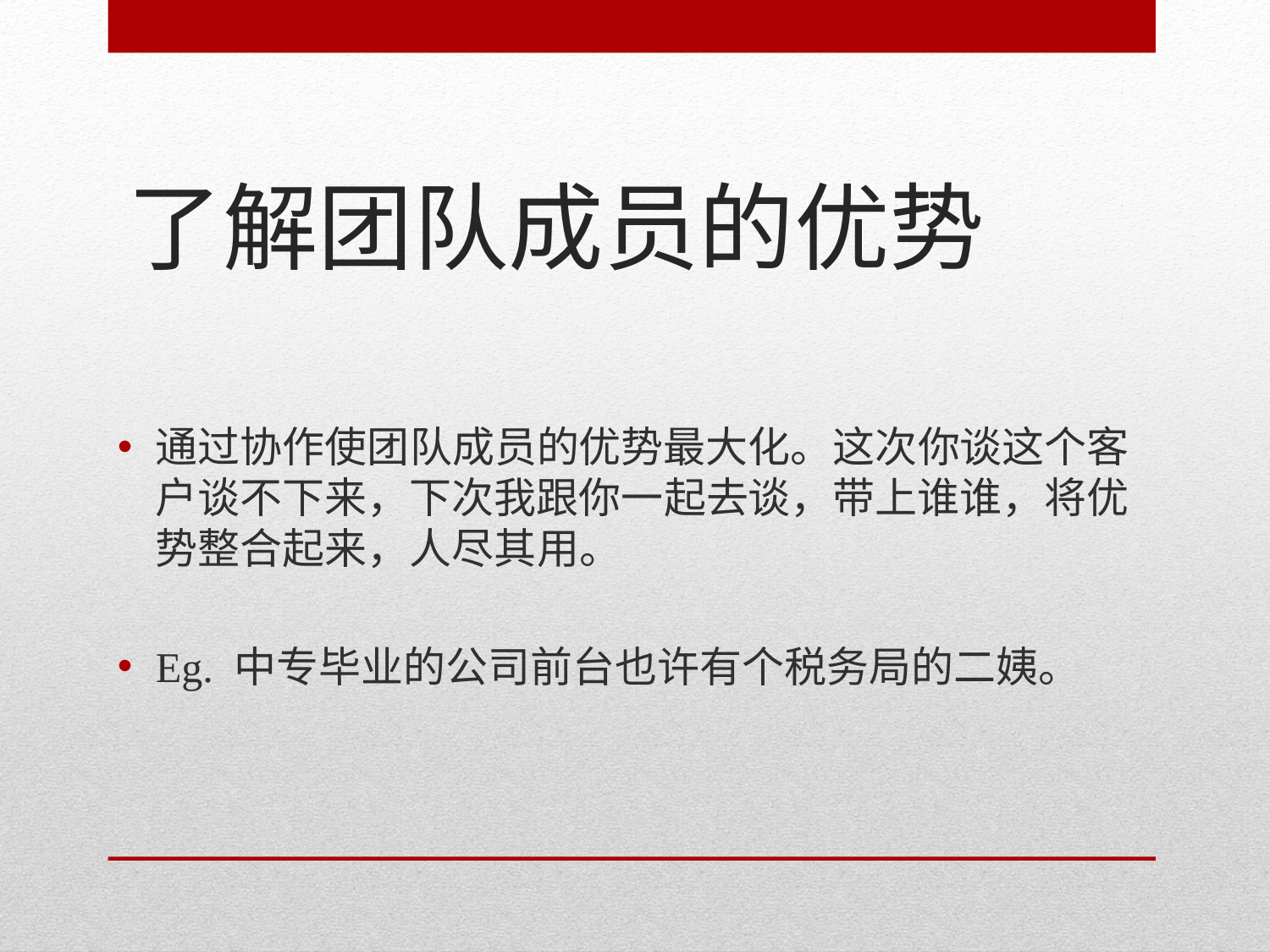

# 了解团队成员的优势

通过协作使团队成员的优势最大化。这次你谈这个客户谈不下来，下次我跟你一起去谈，带上谁谁，将优势整合起来，人尽其用。

Eg. 中专毕业的公司前台也许有个税务局的二姨。